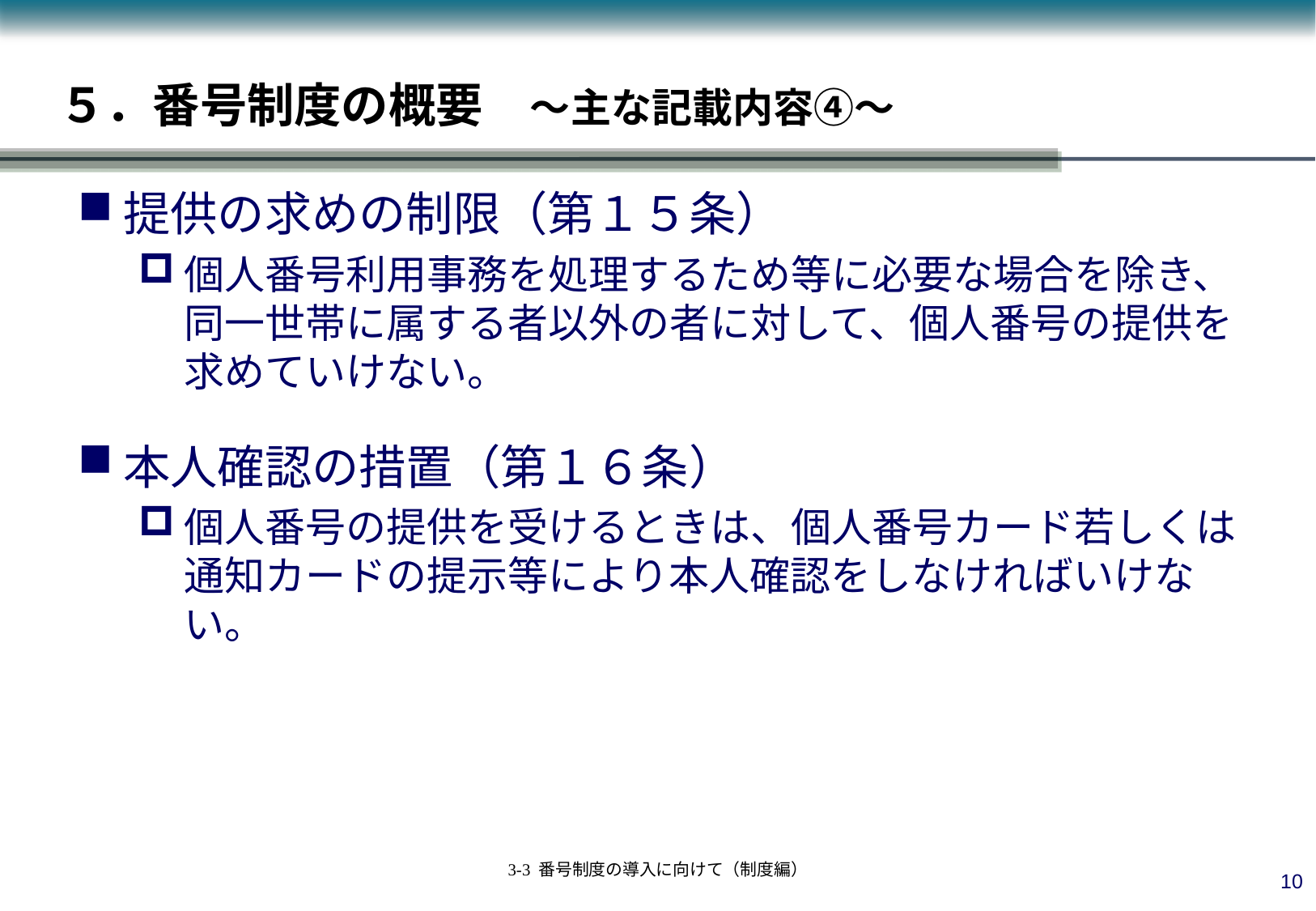

# ５．番号制度の概要　～主な記載内容④～
提供の求めの制限（第１５条）
個人番号利用事務を処理するため等に必要な場合を除き、同一世帯に属する者以外の者に対して、個人番号の提供を求めていけない。

本人確認の措置（第１６条）
個人番号の提供を受けるときは、個人番号カード若しくは通知カードの提示等により本人確認をしなければいけない。

10
3-3 番号制度の導入に向けて（制度編）